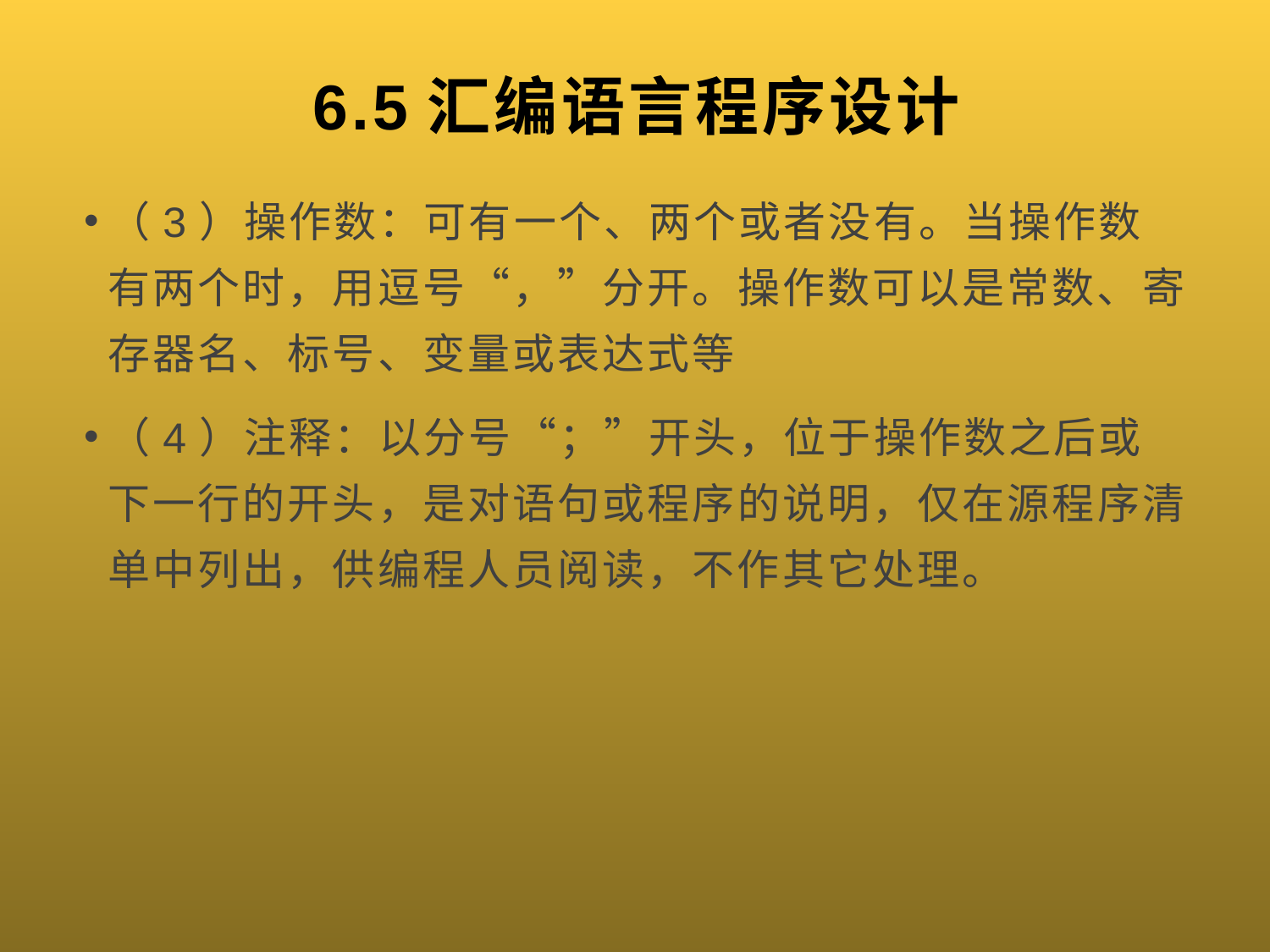

# 6.5汇编语言程序设计
（3）操作数：可有一个、两个或者没有。当操作数有两个时，用逗号“，”分开。操作数可以是常数、寄存器名、标号、变量或表达式等
（4）注释：以分号“；”开头，位于操作数之后或下一行的开头，是对语句或程序的说明，仅在源程序清单中列出，供编程人员阅读，不作其它处理。